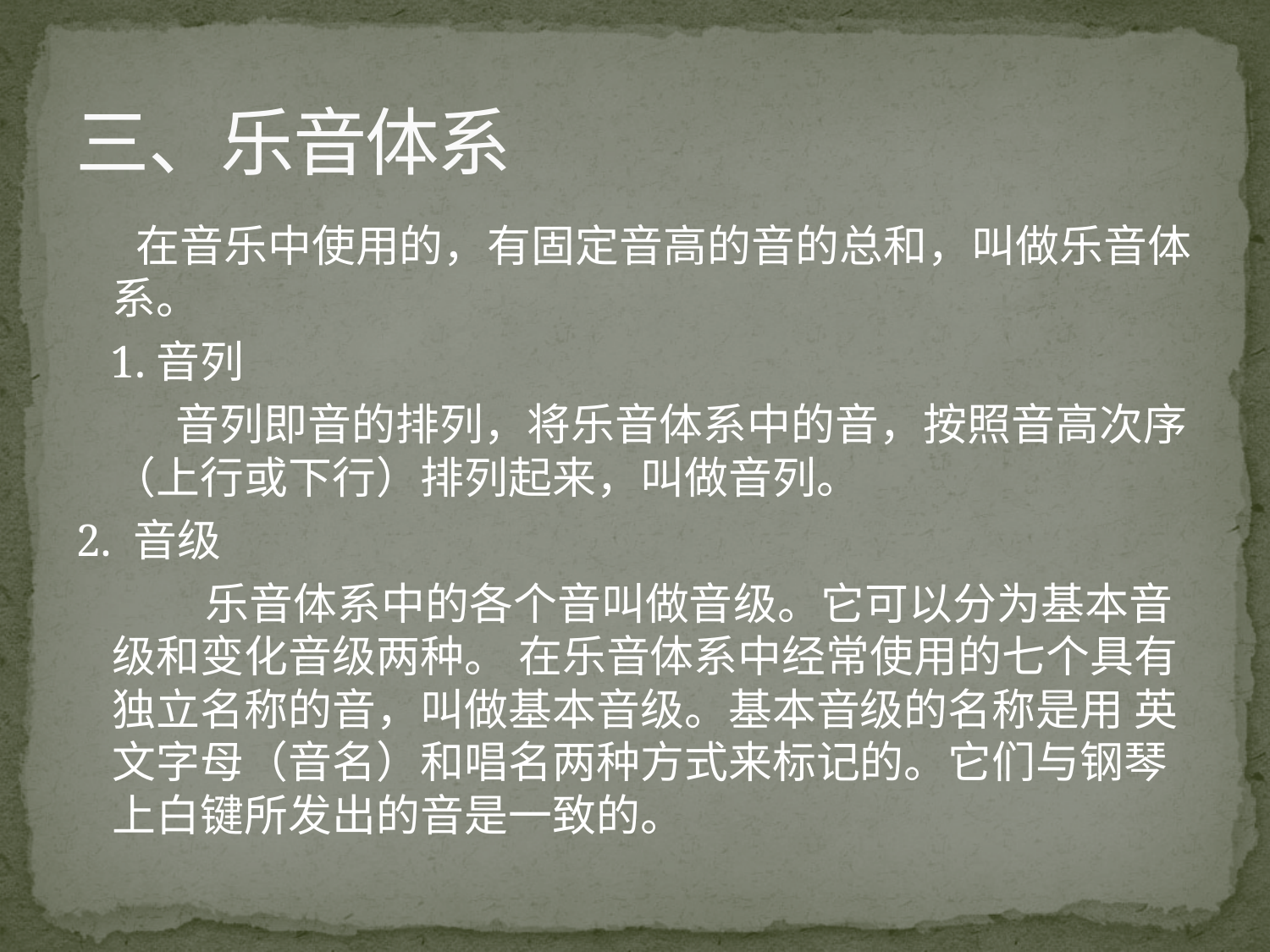

# 三、乐音体系
     在音乐中使用的，有固定音高的音的总和，叫做乐音体系。
   1.音列
         音列即音的排列，将乐音体系中的音，按照音高次序（上行或下行）排列起来，叫做音列。
2. 音级
            乐音体系中的各个音叫做音级。它可以分为基本音级和变化音级两种。 在乐音体系中经常使用的七个具有独立名称的音，叫做基本音级。基本音级的名称是用 英文字母（音名）和唱名两种方式来标记的。它们与钢琴上白键所发出的音是一致的。